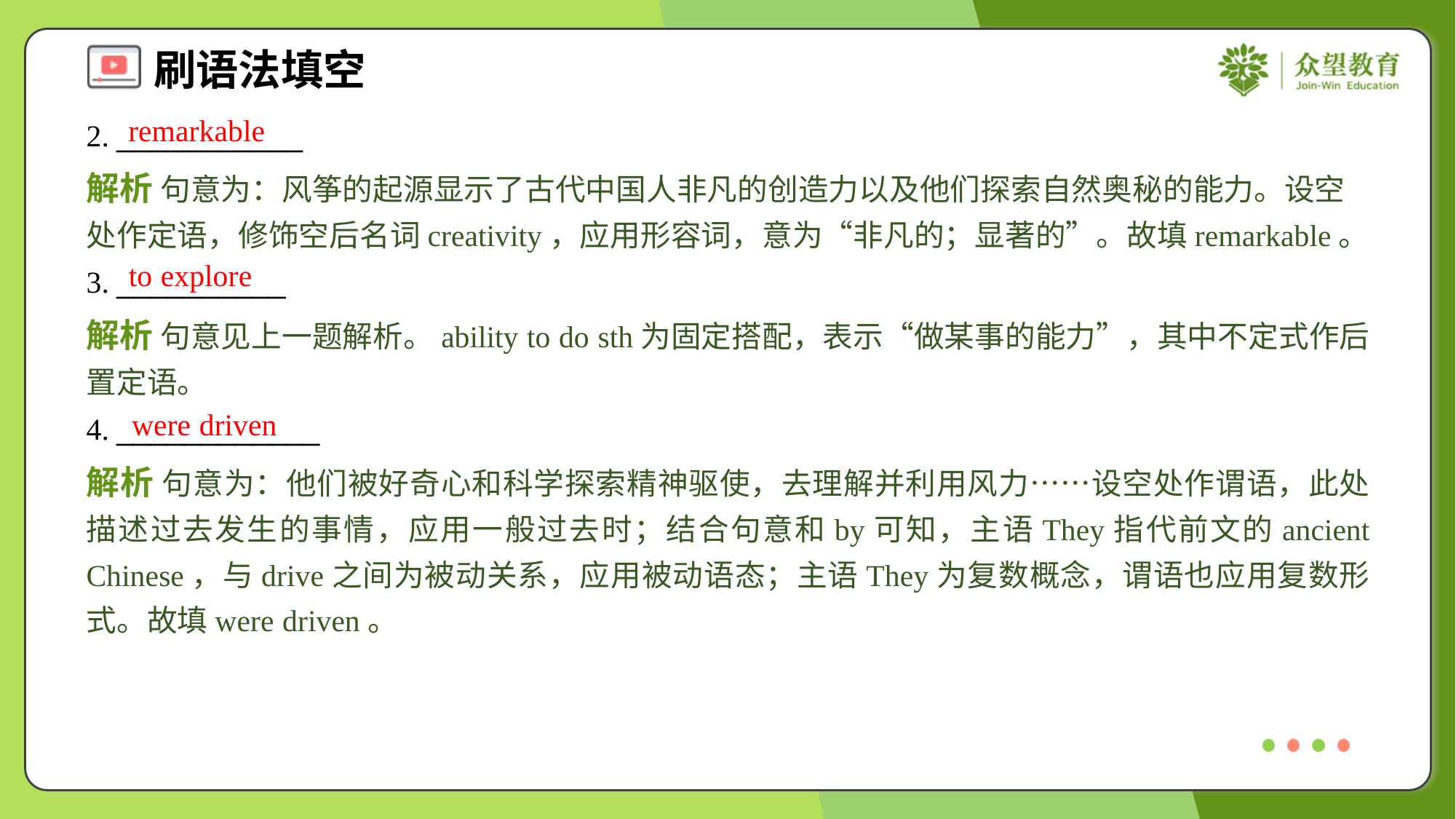

remarkable
2. ___________
解析 句意为：风筝的起源显示了古代中国人非凡的创造力以及他们探索自然奥秘的能力。设空处作定语，修饰空后名词creativity，应用形容词，意为“非凡的；显著的”。故填remarkable。
to explore
3. __________
解析 句意见上一题解析。ability to do sth为固定搭配，表示“做某事的能力”，其中不定式作后置定语。
were driven
4. ____________
解析 句意为：他们被好奇心和科学探索精神驱使，去理解并利用风力……设空处作谓语，此处描述过去发生的事情，应用一般过去时；结合句意和by可知，主语They指代前文的ancient Chinese，与drive之间为被动关系，应用被动语态；主语They为复数概念，谓语也应用复数形式。故填were driven。